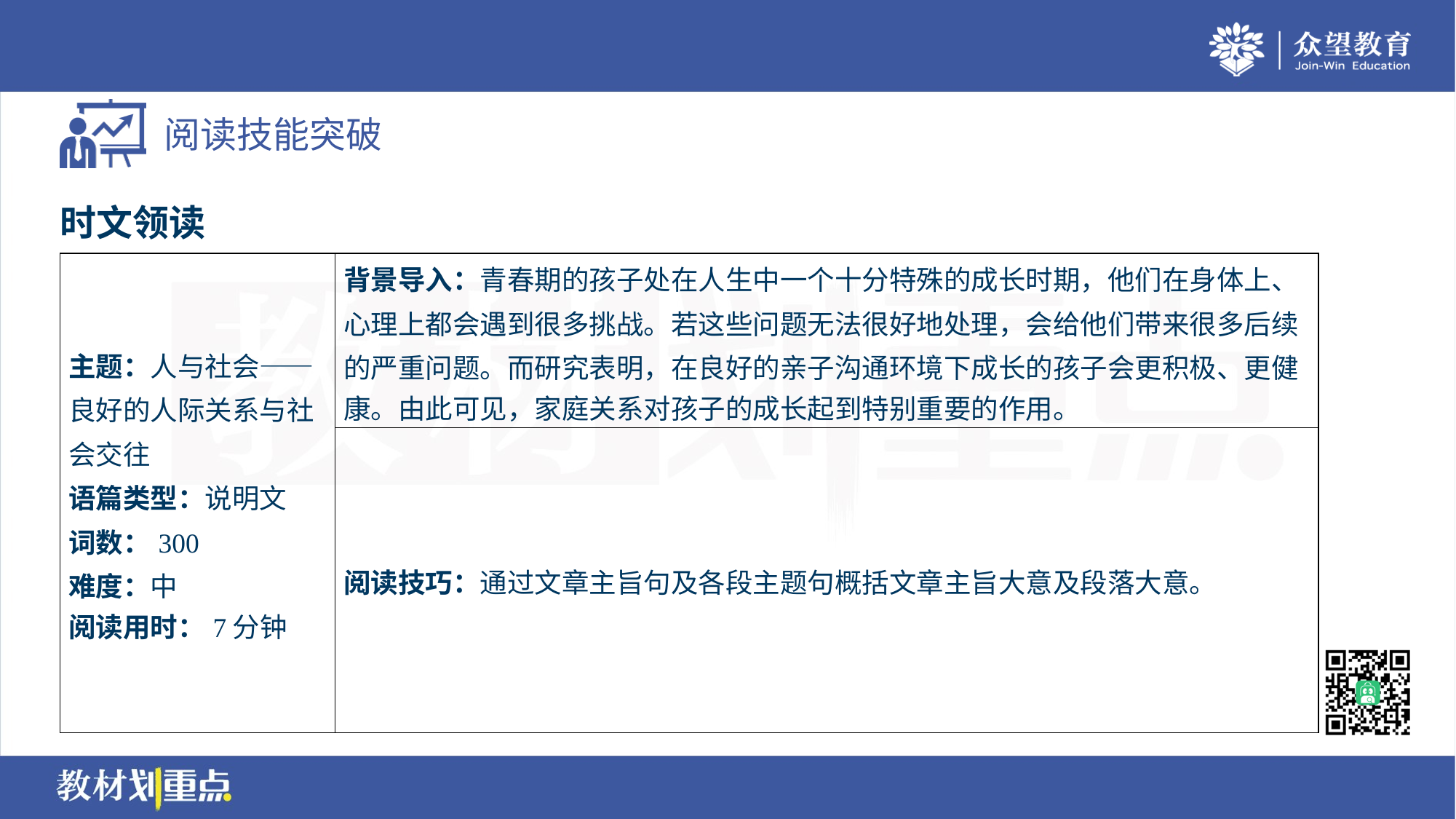

时文领读
| 主题：人与社会—— 良好的人际关系与社 会交往 语篇类型：说明文 词数：300 难度：中 阅读用时：7分钟 | 背景导入：青春期的孩子处在人生中一个十分特殊的成长时期，他们在身体上、 心理上都会遇到很多挑战。若这些问题无法很好地处理，会给他们带来很多后续 的严重问题。而研究表明，在良好的亲子沟通环境下成长的孩子会更积极、更健 康。由此可见，家庭关系对孩子的成长起到特别重要的作用。 |
| --- | --- |
|  | 阅读技巧：通过文章主旨句及各段主题句概括文章主旨大意及段落大意。 |